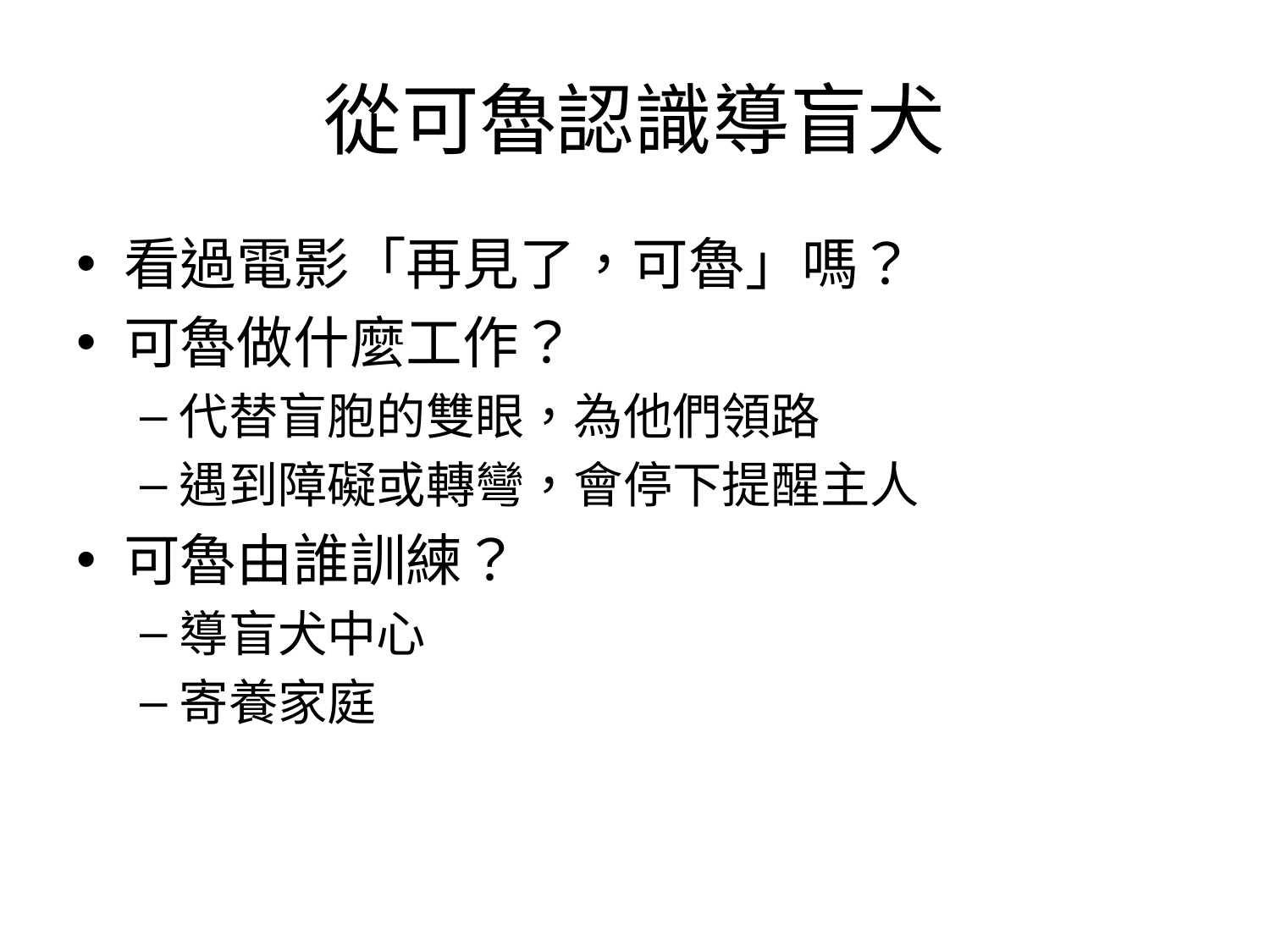

# 從可魯認識導盲犬
看過電影「再見了，可魯」嗎？
可魯做什麼工作？
代替盲胞的雙眼，為他們領路
遇到障礙或轉彎，會停下提醒主人
可魯由誰訓練？
導盲犬中心
寄養家庭